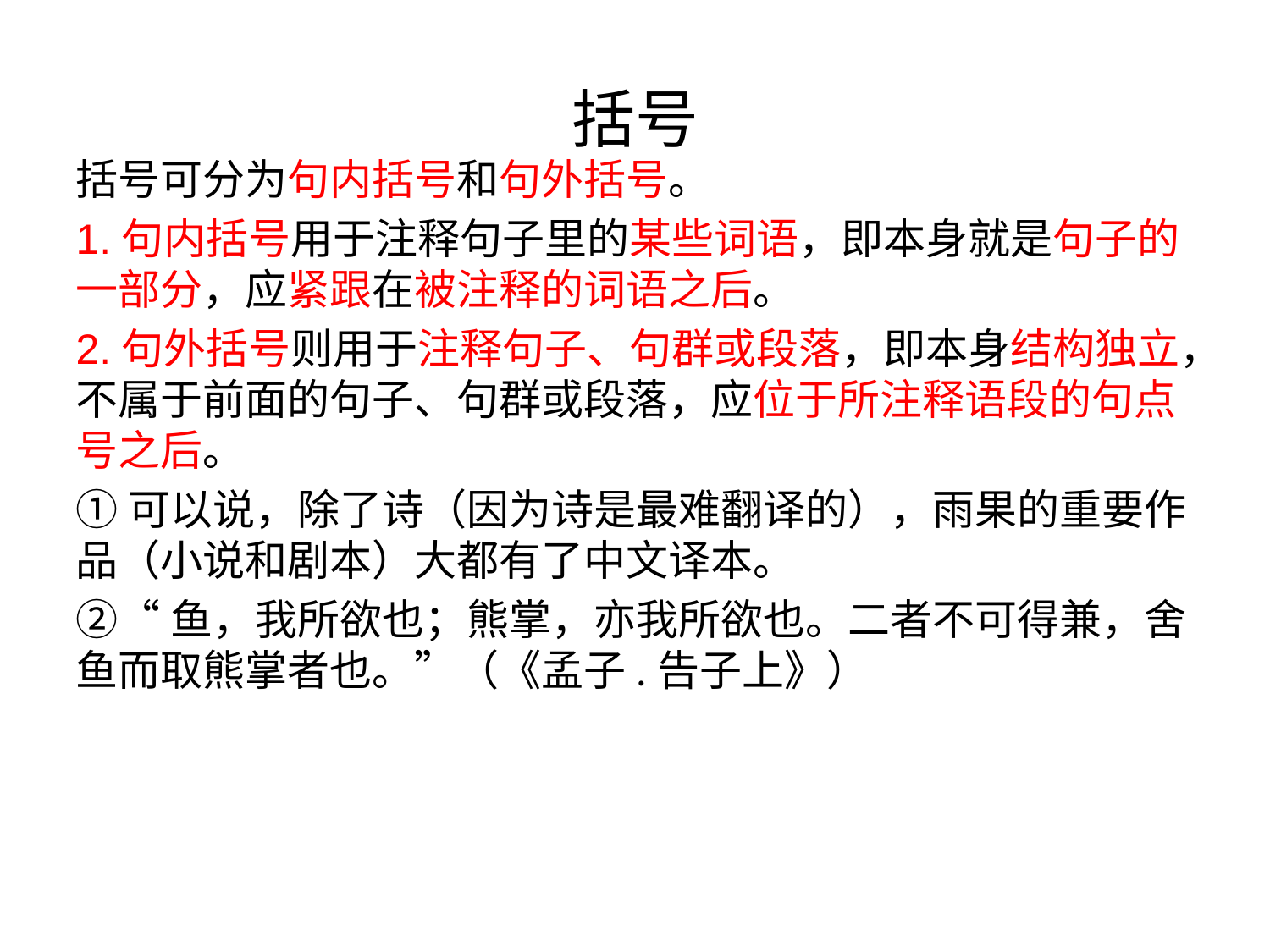

# 括号
括号可分为句内括号和句外括号。
1.句内括号用于注释句子里的某些词语，即本身就是句子的一部分，应紧跟在被注释的词语之后。
2.句外括号则用于注释句子、句群或段落，即本身结构独立，不属于前面的句子、句群或段落，应位于所注释语段的句点号之后。
①可以说，除了诗（因为诗是最难翻译的），雨果的重要作品（小说和剧本）大都有了中文译本。
②“鱼，我所欲也；熊掌，亦我所欲也。二者不可得兼，舍鱼而取熊掌者也。”（《孟子.告子上》）